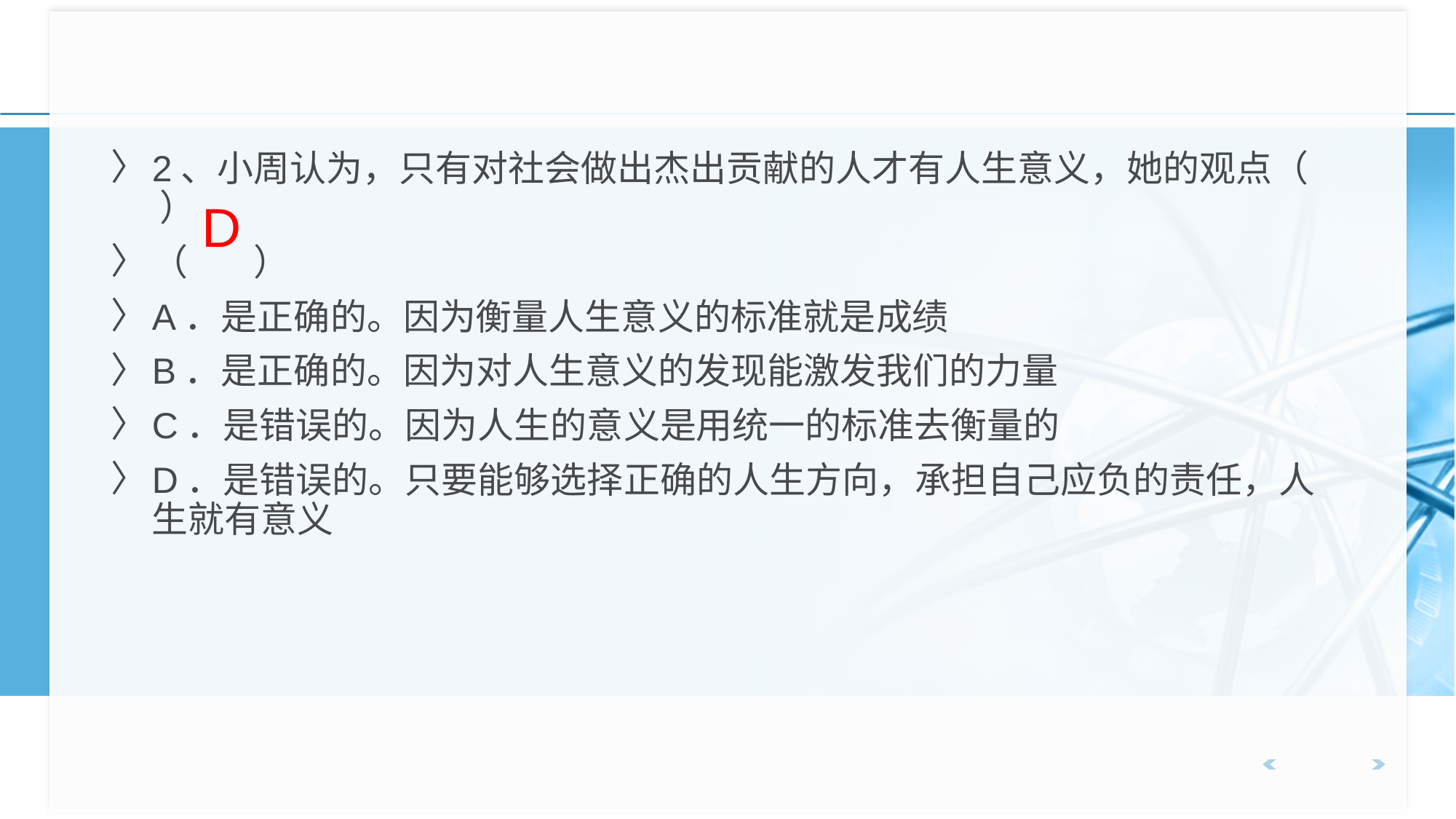

2、小周认为，只有对社会做出杰出贡献的人才有人生意义，她的观点（    ）
（        ）
A．是正确的。因为衡量人生意义的标准就是成绩
B．是正确的。因为对人生意义的发现能激发我们的力量
C．是错误的。因为人生的意义是用统一的标准去衡量的
D．是错误的。只要能够选择正确的人生方向，承担自己应负的责任，人生就有意义
D